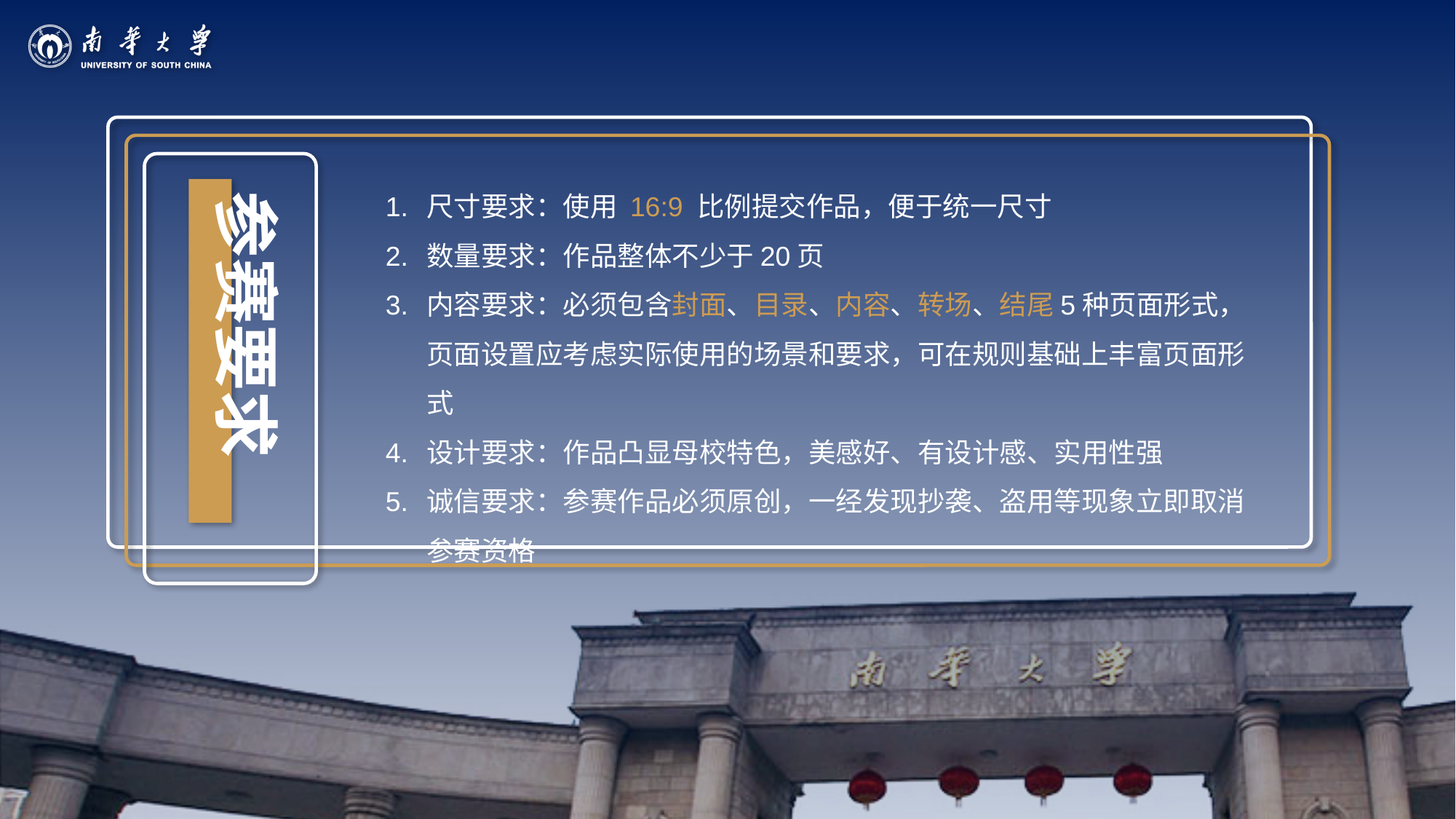

尺寸要求：使用 16:9 比例提交作品，便于统一尺寸
数量要求：作品整体不少于20页
内容要求：必须包含封面、目录、内容、转场、结尾5种页面形式，页面设置应考虑实际使用的场景和要求，可在规则基础上丰富页面形式
设计要求：作品凸显母校特色，美感好、有设计感、实用性强
诚信要求：参赛作品必须原创，一经发现抄袭、盗用等现象立即取消参赛资格
参赛要求